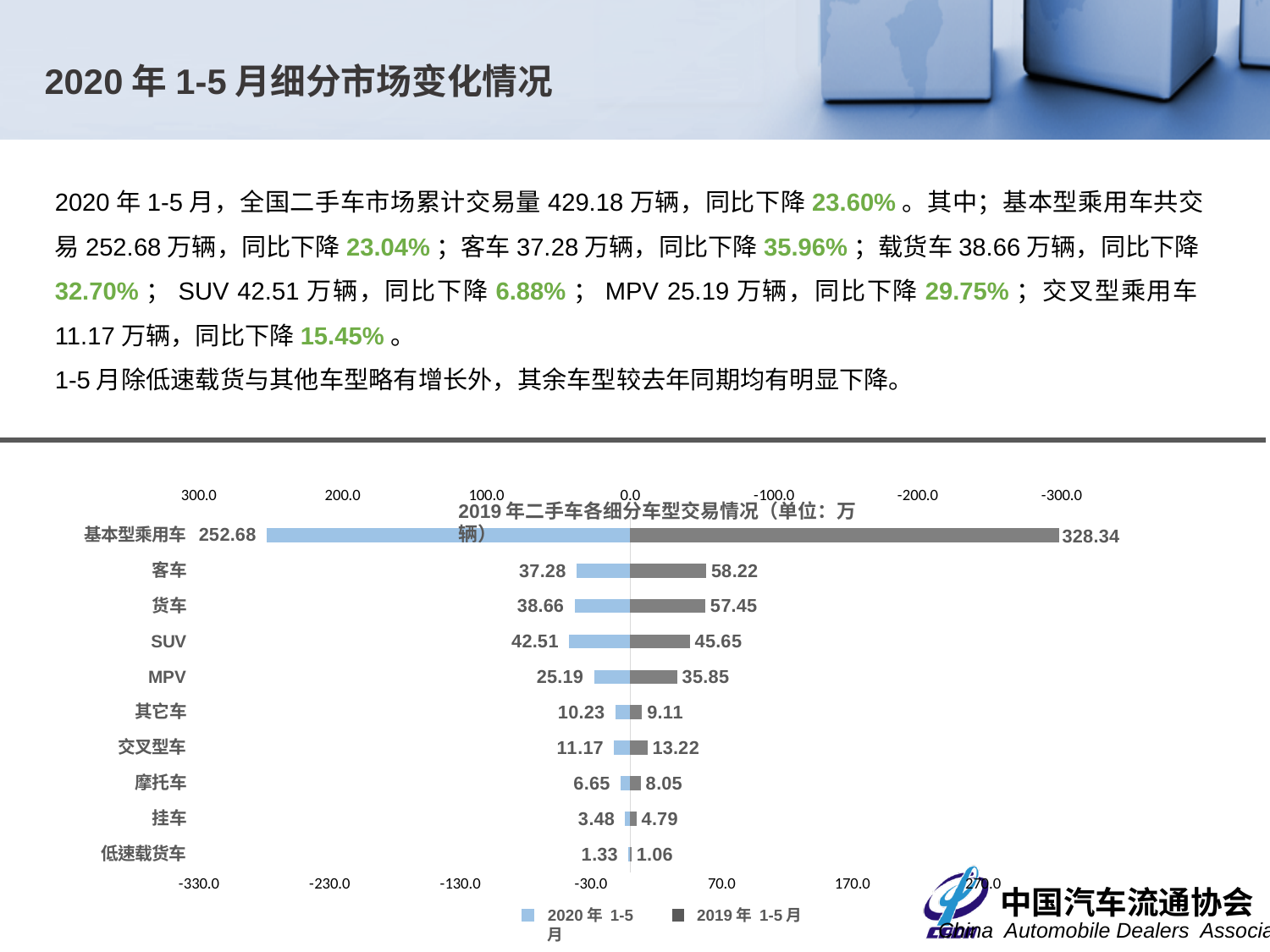

2020年1-5月细分市场变化情况
2020年1-5月，全国二手车市场累计交易量429.18万辆，同比下降23.60%。其中；基本型乘用车共交易252.68万辆，同比下降23.04%；客车37.28万辆，同比下降35.96%；载货车38.66万辆，同比下降32.70%；SUV 42.51万辆，同比下降6.88%；MPV 25.19万辆，同比下降29.75%；交叉型乘用车11.17万辆，同比下降15.45%。
1-5月除低速载货与其他车型略有增长外，其余车型较去年同期均有明显下降。

2019年二手车各细分车型交易情况（单位：万辆）

### Chart

| Category | 2019年 | 2020年 |
|---|---|---|
| 低速载货车 | 1.0588 | 1.3266 |
| 挂车 | 4.7918 | 3.4787 |
| 摩托车 | 8.0498 | 6.6475 |
| 交叉型车 | 13.2162 | 11.1747 |
| 其它车 | 9.1129 | 10.2318 |
| MPV | 35.8541 | 25.1862 |
| SUV | 45.6505 | 42.5116 |
| 货车 | 57.4519 | 38.6626 |
| 客车 | 58.224 | 37.2849 |
| 基本型乘用车 | 328.3367 | 252.6795 |
2020年 1-5月

2019年 1-5月